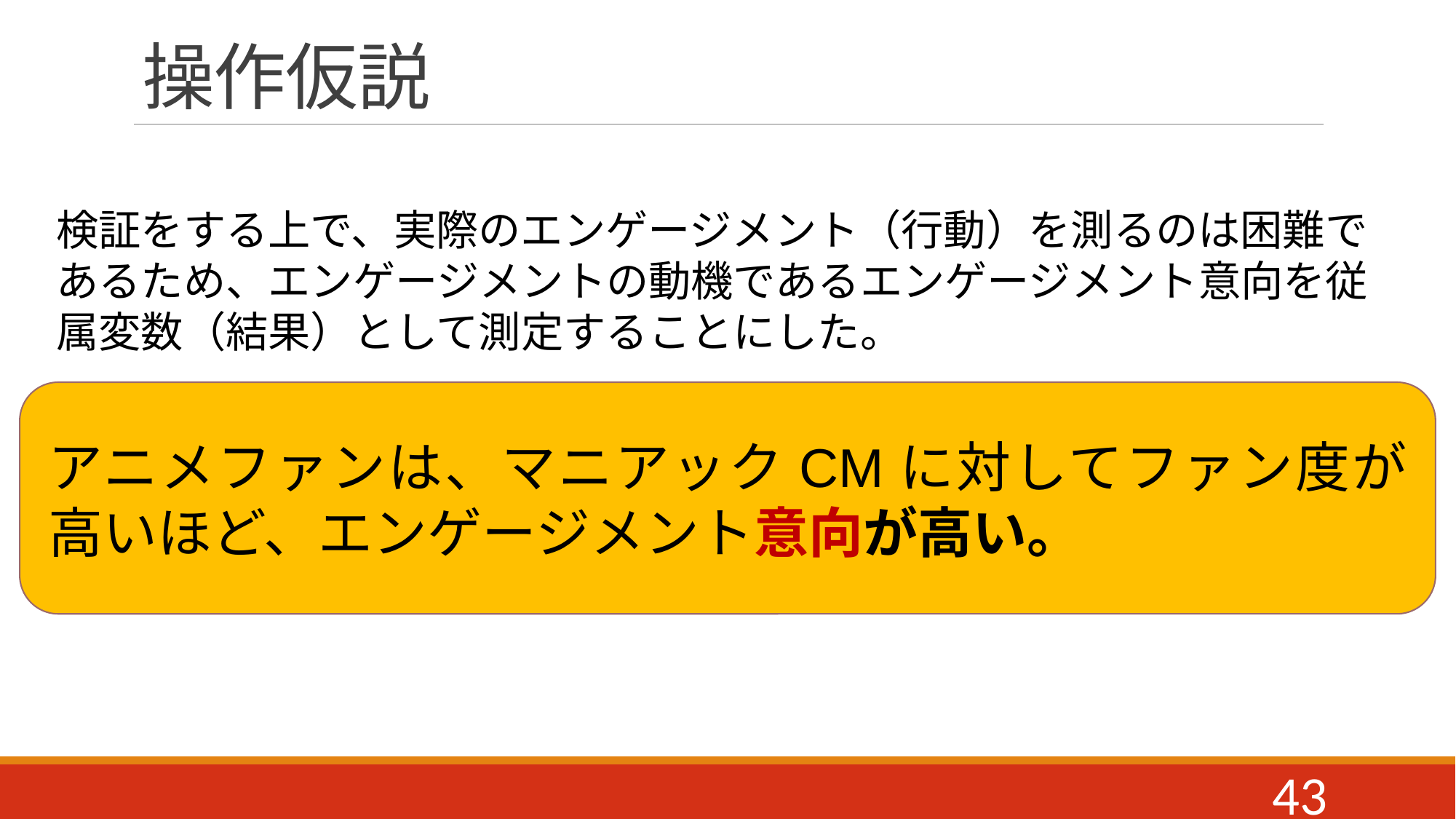

# 操作仮説
検証をする上で、実際のエンゲージメント（行動）を測るのは困難であるため、エンゲージメントの動機であるエンゲージメント意向を従属変数（結果）として測定することにした。

アニメファンは、マニアックCMに対してファン度が高いほど、エンゲージメント意向が高い。
43